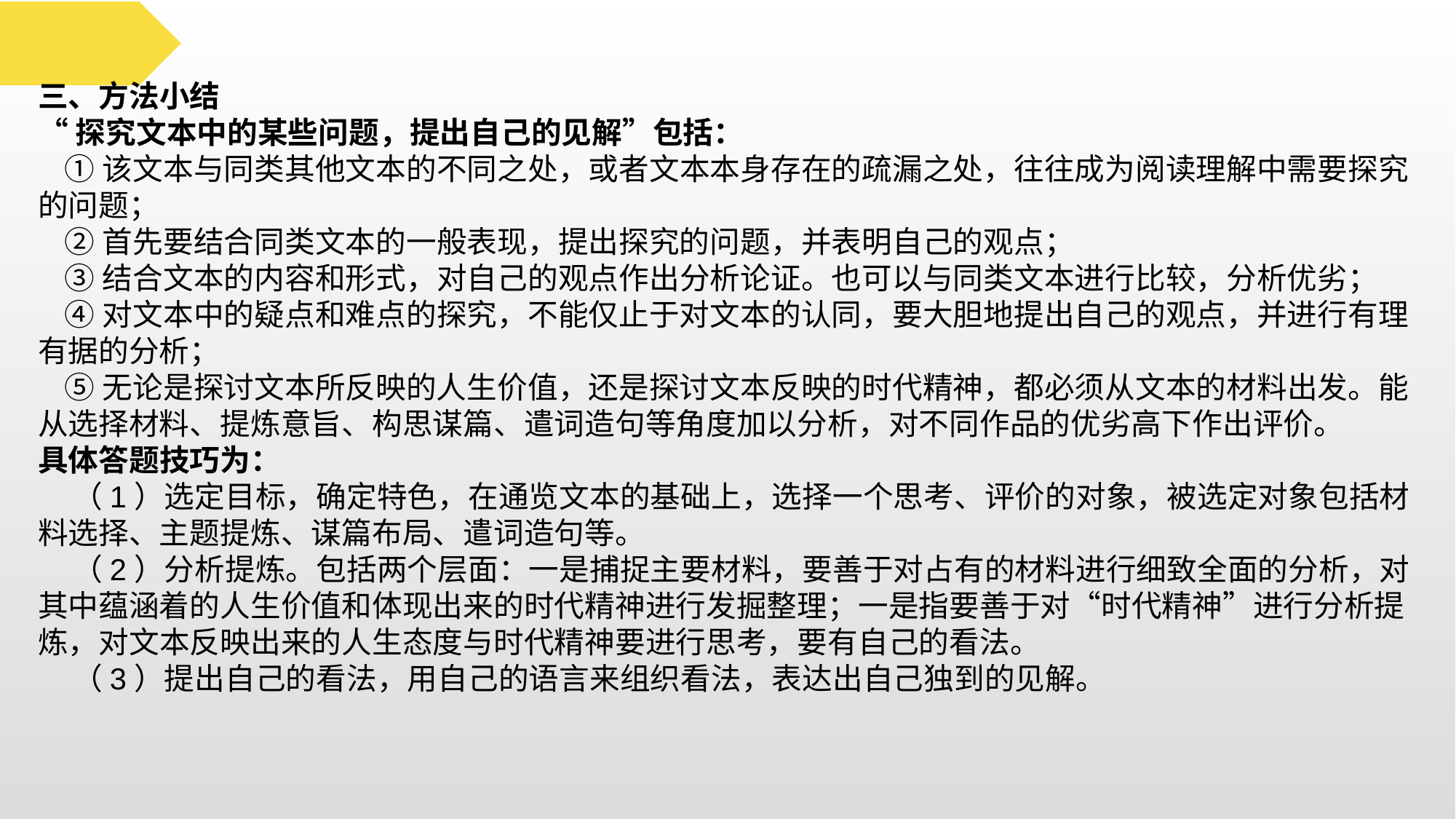

三、方法小结
“探究文本中的某些问题，提出自己的见解”包括：
    ①该文本与同类其他文本的不同之处，或者文本本身存在的疏漏之处，往往成为阅读理解中需要探究的问题；
    ②首先要结合同类文本的一般表现，提出探究的问题，并表明自己的观点；
    ③结合文本的内容和形式，对自己的观点作出分析论证。也可以与同类文本进行比较，分析优劣；
    ④对文本中的疑点和难点的探究，不能仅止于对文本的认同，要大胆地提出自己的观点，并进行有理有据的分析；
    ⑤无论是探讨文本所反映的人生价值，还是探讨文本反映的时代精神，都必须从文本的材料出发。能从选择材料、提炼意旨、构思谋篇、遣词造句等角度加以分析，对不同作品的优劣高下作出评价。
具体答题技巧为：
    （1）选定目标，确定特色，在通览文本的基础上，选择一个思考、评价的对象，被选定对象包括材料选择、主题提炼、谋篇布局、遣词造句等。
    （2）分析提炼。包括两个层面：一是捕捉主要材料，要善于对占有的材料进行细致全面的分析，对其中蕴涵着的人生价值和体现出来的时代精神进行发掘整理；一是指要善于对“时代精神”进行分析提炼，对文本反映出来的人生态度与时代精神要进行思考，要有自己的看法。
    （3）提出自己的看法，用自己的语言来组织看法，表达出自己独到的见解。